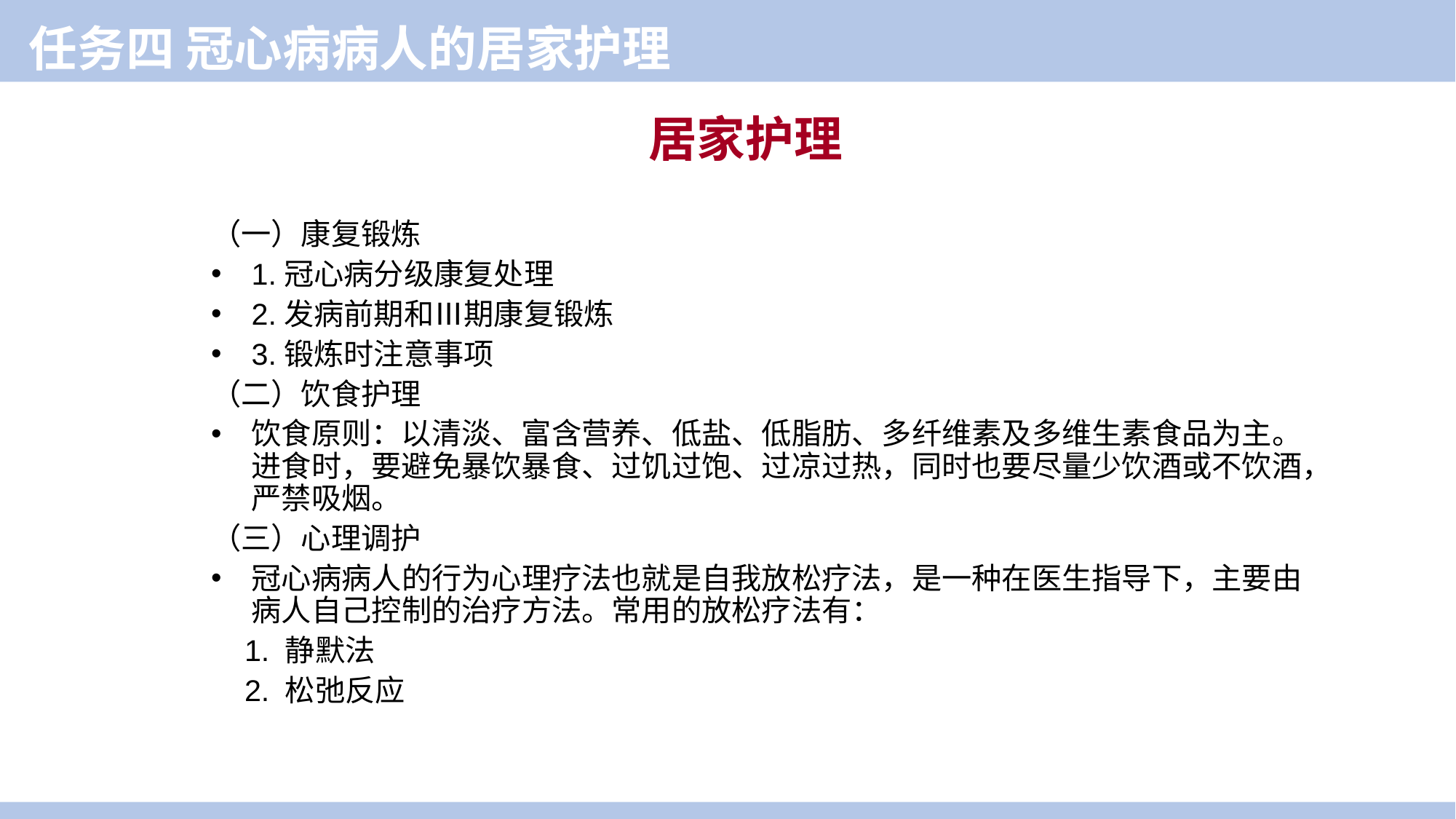

任务四 冠心病病人的居家护理
居家护理
（一）康复锻炼
1.冠心病分级康复处理
2.发病前期和Ⅲ期康复锻炼
3.锻炼时注意事项
（二）饮食护理
饮食原则：以清淡、富含营养、低盐、低脂肪、多纤维素及多维生素食品为主。进食时，要避免暴饮暴食、过饥过饱、过凉过热，同时也要尽量少饮酒或不饮酒，严禁吸烟。
（三）心理调护
冠心病病人的行为心理疗法也就是自我放松疗法，是一种在医生指导下，主要由病人自己控制的治疗方法。常用的放松疗法有：
    1. 静默法
    2. 松弛反应